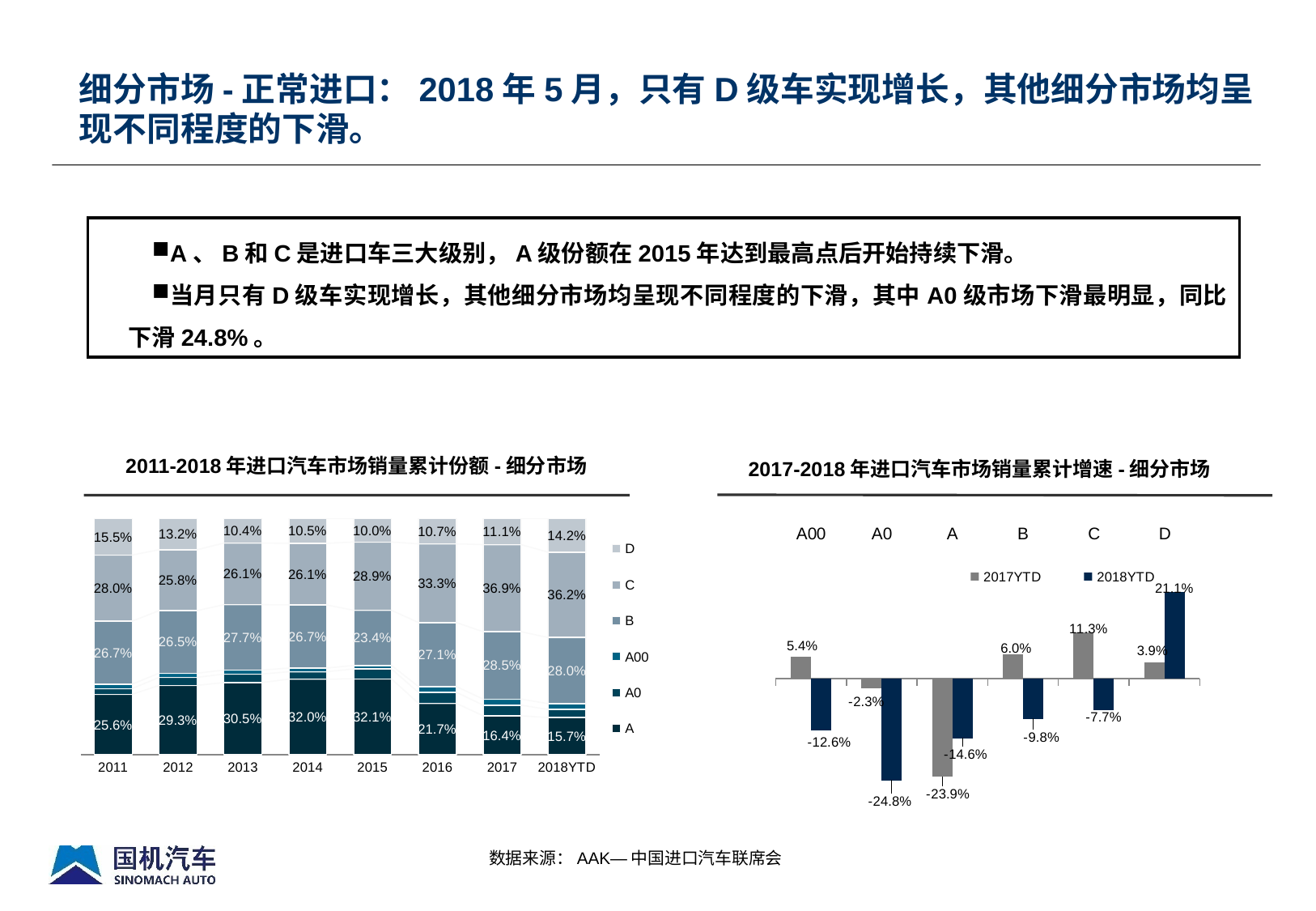

细分市场-正常进口：2018年5月，只有D级车实现增长，其他细分市场均呈现不同程度的下滑。
A、B和C是进口车三大级别，A级份额在2015年达到最高点后开始持续下滑。
当月只有D级车实现增长，其他细分市场均呈现不同程度的下滑，其中A0级市场下滑最明显，同比下滑24.8%。
2011-2018年进口汽车市场销量累计份额-细分市场
2017-2018年进口汽车市场销量累计增速-细分市场

### Chart

| Category | A | A0 | A00 | B | C | D |
|---|---|---|---|---|---|---|
| 2011 | 0.255587473149443 | 0.024151295077682 | 0.0186476411288031 | 0.267043711002762 | 0.279993067157649 | 0.154576812483662 |
| 2012 | 0.293217868051177 | 0.0341264304592227 | 0.0175445069024269 | 0.265100596108525 | 0.25775768389702 | 0.132252914581628 |
| 2013 | 0.305300439787298 | 0.0358619879951276 | 0.0171424098778477 | 0.27696228787234 | 0.261091787865001 | 0.103641086602386 |
| 2014 | 0.319713646207765 | 0.0317625685800401 | 0.0153525992385899 | 0.267469715071584 | 0.260514742278995 | 0.105186728623026 |
| 2015 | 0.320837246512922 | 0.042056897631222 | 0.0149744338933528 | 0.233564645726808 | 0.289003530557585 | 0.0995632456781105 |
| 2016 | 0.217361495251377 | 0.0466581559115431 | 0.0244526534523652 | 0.270991495551888 | 0.333336301338608 | 0.10719989849422 |
| 2017 | 0.164323195497704 | 0.0453160810200959 | 0.0256229592333354 | 0.285313559097064 | 0.368685237458963 | 0.110738967692838 |
| 2018YTD | 0.157187511336292 | 0.0338033108018236 | 0.0247554383970785 | 0.280311732910918 | 0.361558180872804 | 0.142383825681084 |

### Chart

| Category | 2017YTD | 2018YTD |
|---|---|---|
| A00 | 0.054 | -0.126 |
| A0 | -0.023 | -0.248 |
| A | -0.239 | -0.146 |
| B | 0.06 | -0.0980000000000001 |
| C | 0.113 | -0.077 |
| D | 0.039 | 0.211 |
数据来源：AAK—中国进口汽车联席会